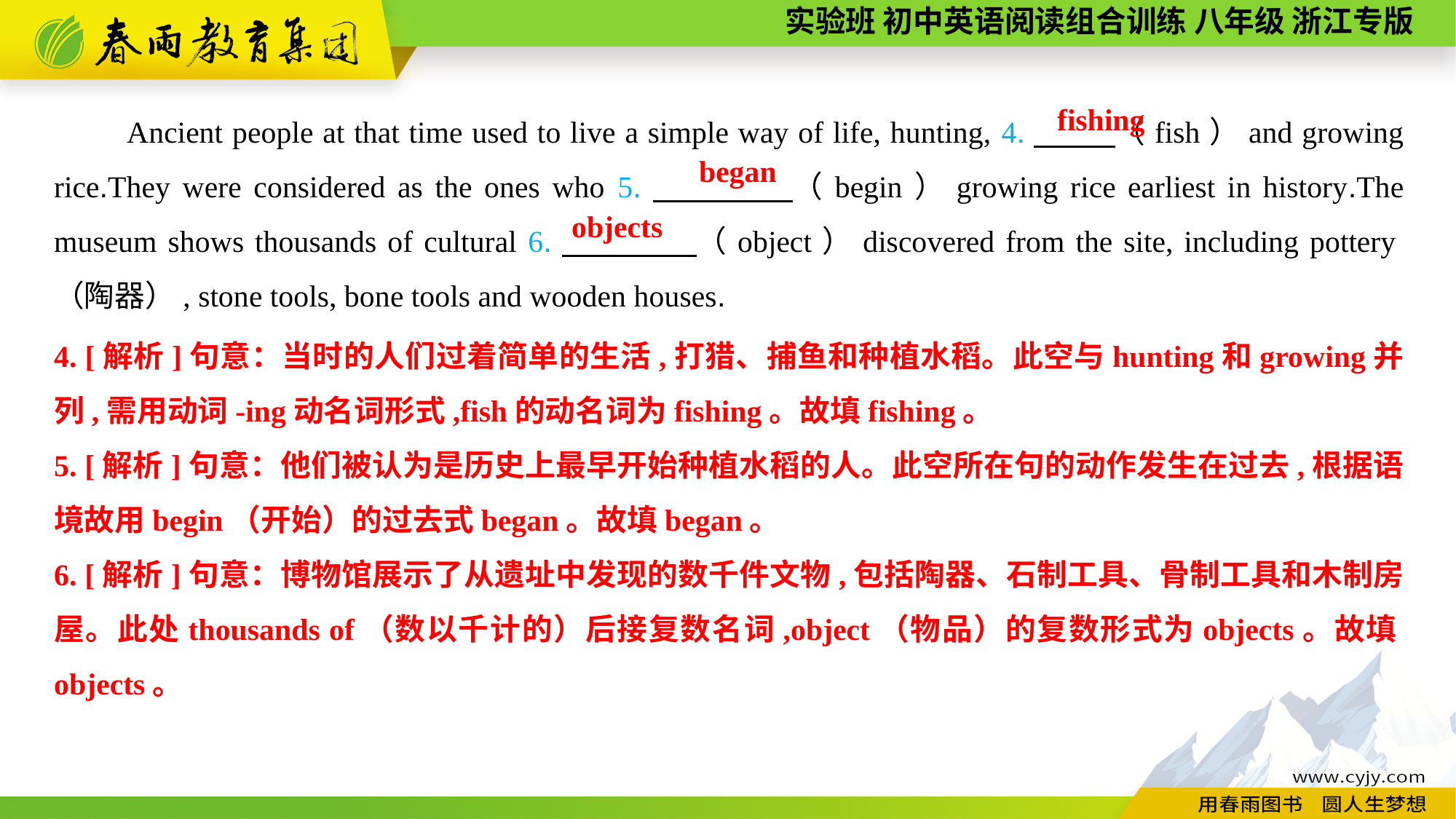

Ancient people at that time used to live a simple way of life, hunting, 4.　　  （fish）and growing rice.They were considered as the ones who 5.　　　　（begin）growing rice earliest in history.The museum shows thousands of cultural 6.　　　　（object）discovered from the site, including pottery（陶器）, stone tools, bone tools and wooden houses.
fishing
began
objects
4. [解析]句意：当时的人们过着简单的生活,打猎、捕鱼和种植水稻。此空与hunting和growing并列,需用动词-ing动名词形式,fish的动名词为fishing。故填fishing。
5. [解析]句意：他们被认为是历史上最早开始种植水稻的人。此空所在句的动作发生在过去,根据语境故用begin（开始）的过去式began。故填began。
6. [解析]句意：博物馆展示了从遗址中发现的数千件文物,包括陶器、石制工具、骨制工具和木制房屋。此处thousands of（数以千计的）后接复数名词,object（物品）的复数形式为objects。故填objects。